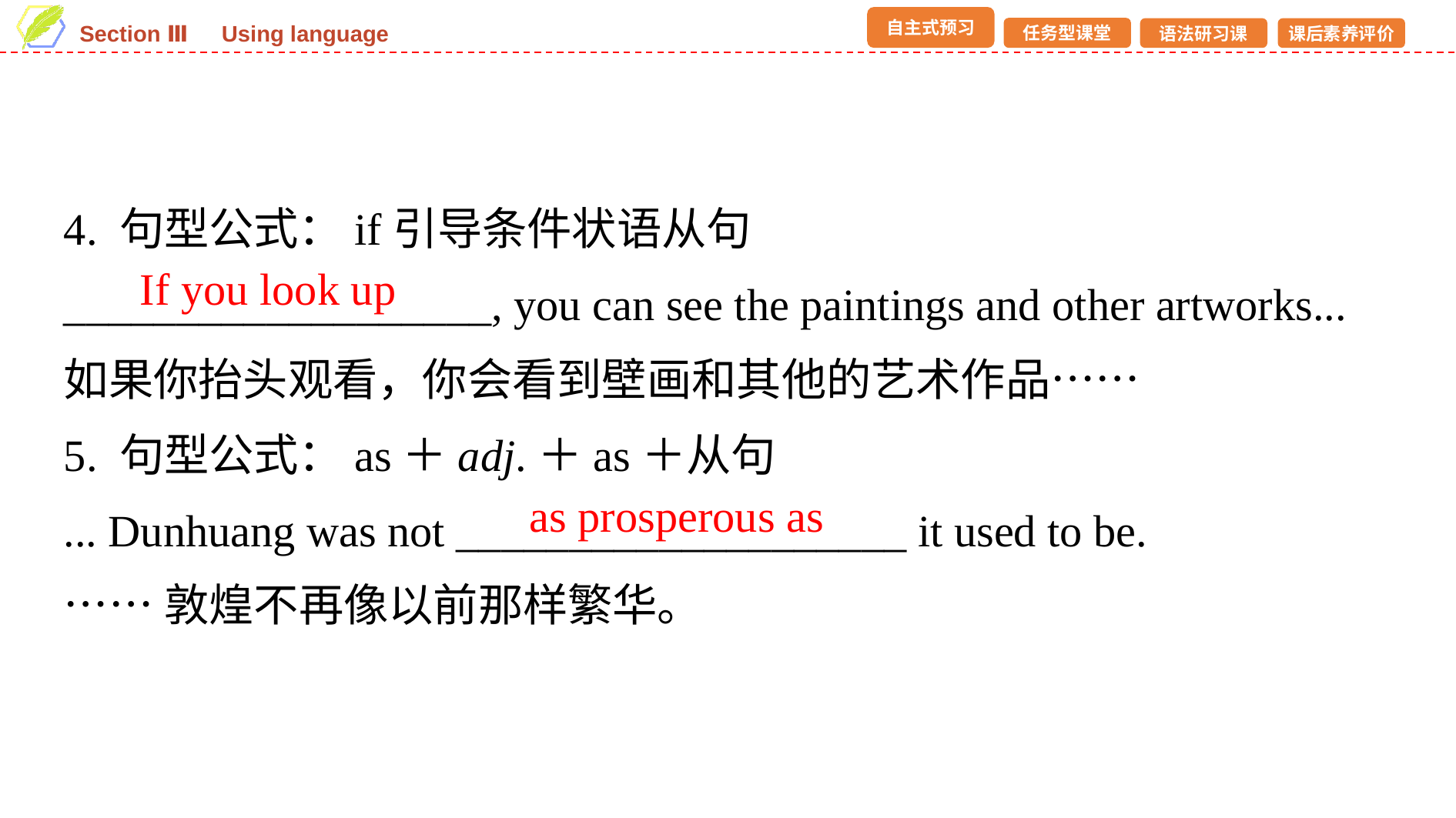

4. 句型公式：if引导条件状语从句
___________________, you can see the paintings and other artworks...
如果你抬头观看，你会看到壁画和其他的艺术作品……
5. 句型公式：as＋adj.＋as＋从句
... Dunhuang was not ____________________ it used to be.
……敦煌不再像以前那样繁华。
If you look up
as prosperous as